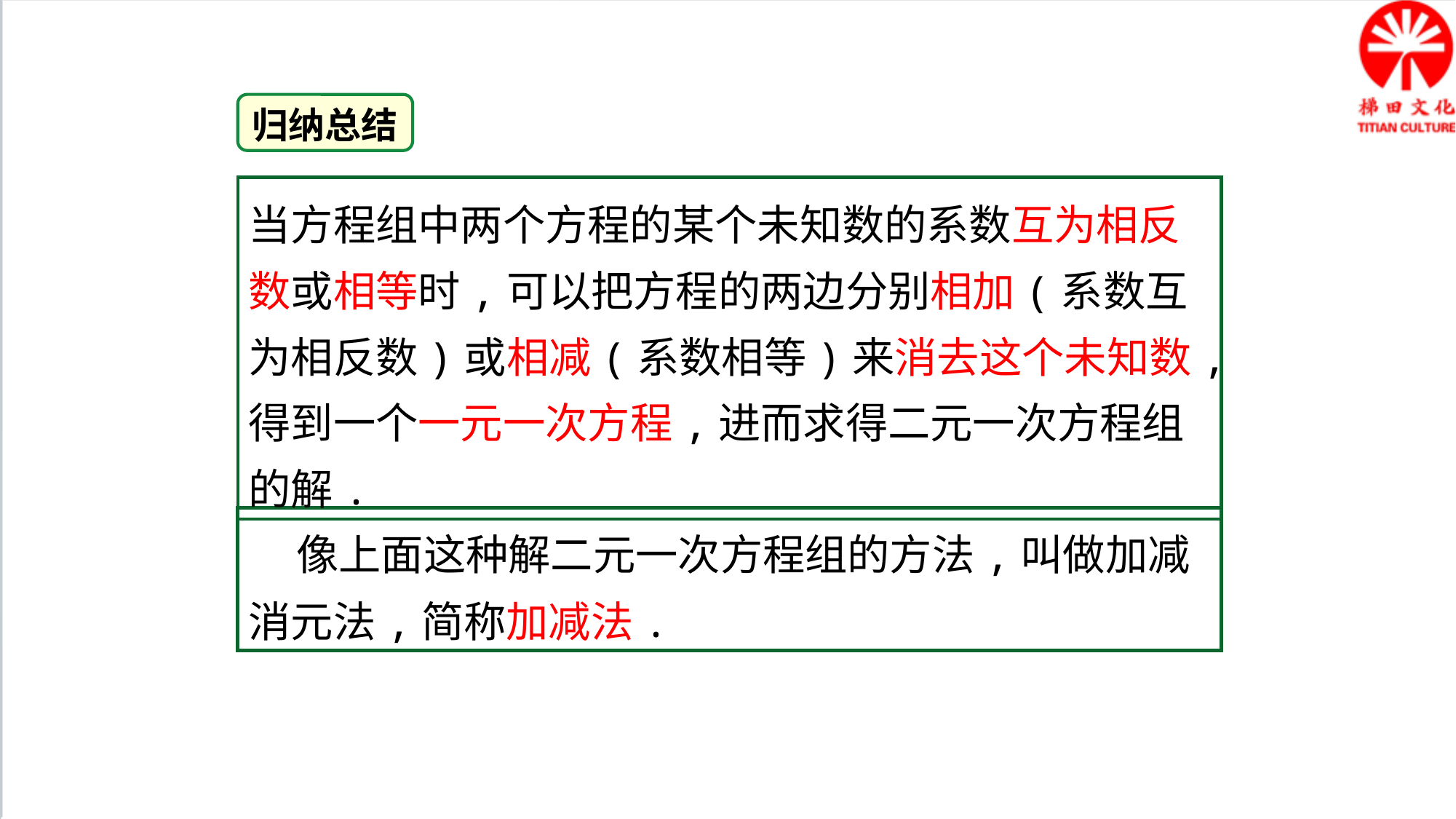

归纳总结
当方程组中两个方程的某个未知数的系数互为相反数或相等时,可以把方程的两边分别相加(系数互为相反数)或相减(系数相等)来消去这个未知数,得到一个一元一次方程,进而求得二元一次方程组的解.
    像上面这种解二元一次方程组的方法,叫做加减消元法,简称加减法.